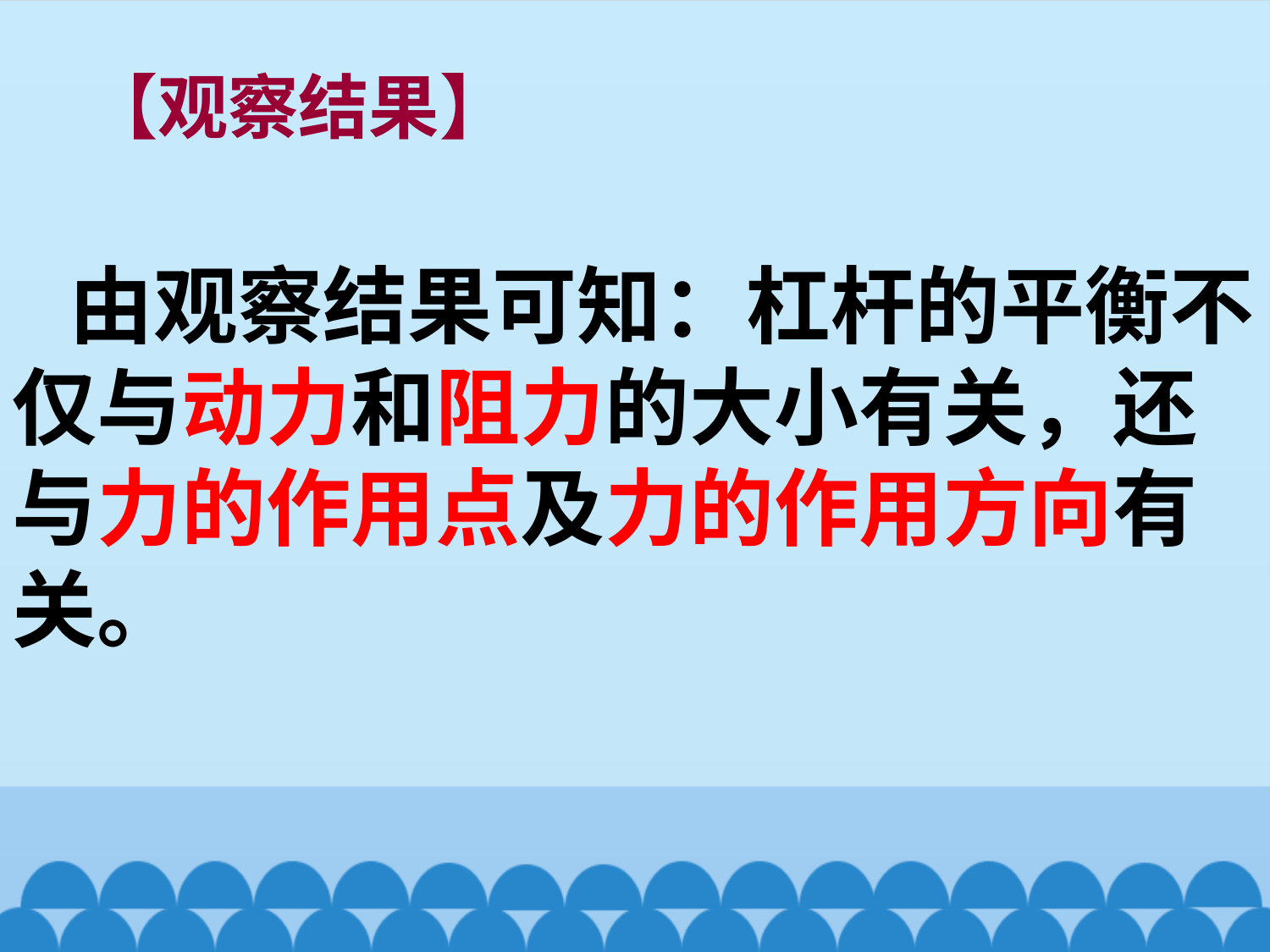

【观察结果】
    由观察结果可知：杠杆的平衡不仅与动力和阻力的大小有关，还与力的作用点及力的作用方向有关。